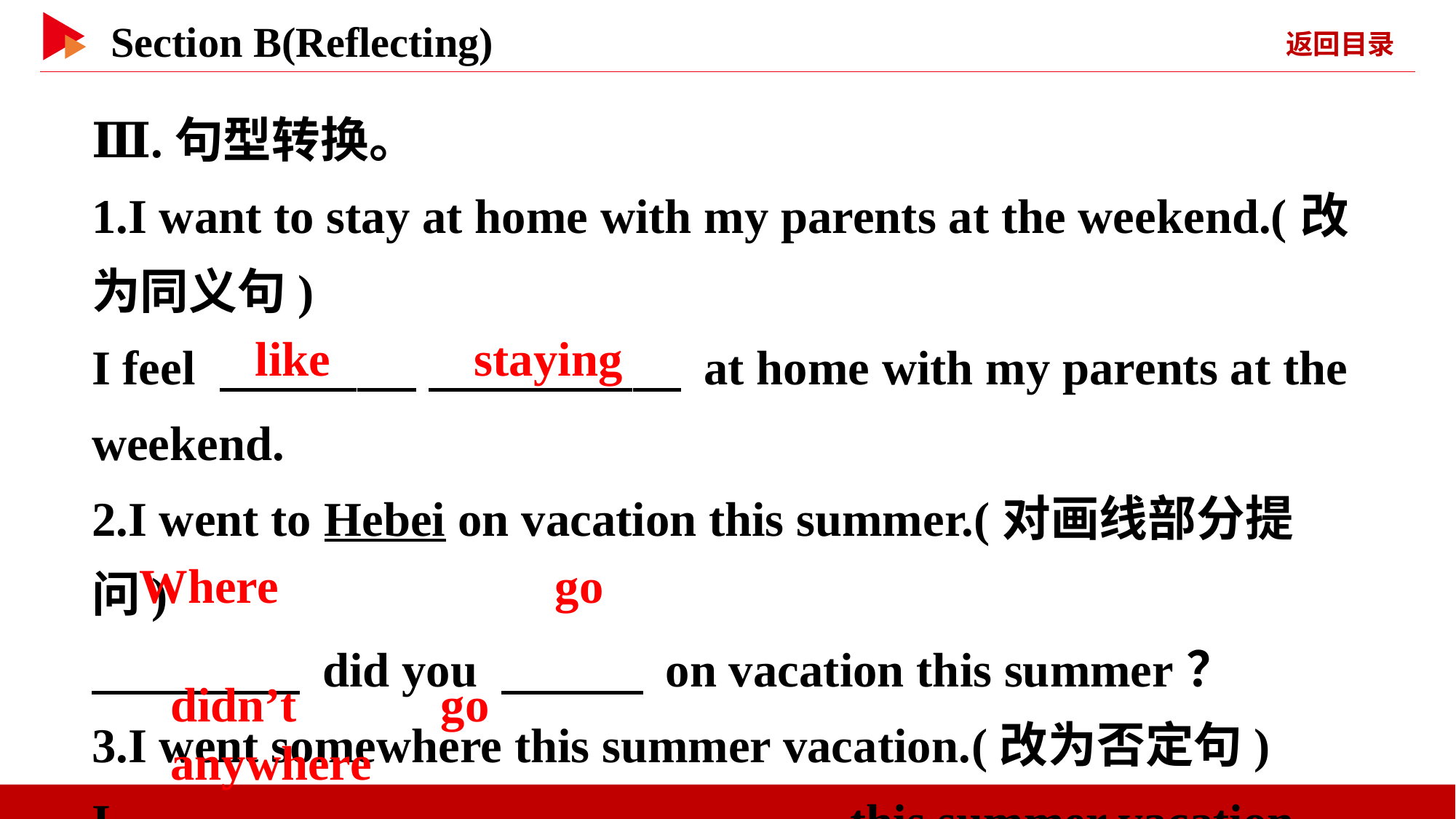

Ⅲ.句型转换。
1.I want to stay at home with my parents at the weekend.(改为同义句)
I feel 　         　 　              　 at home with my parents at the weekend.
2.I went to Hebei on vacation this summer.(对画线部分提问)
　          　 did you 　    　 on vacation this summer？
3.I went somewhere this summer vacation.(改为否定句)
I 　             　 　     　 　                　 this summer vacation.
like 　 　staying
Where
go
didn’t 　 　go 　 　anywhere